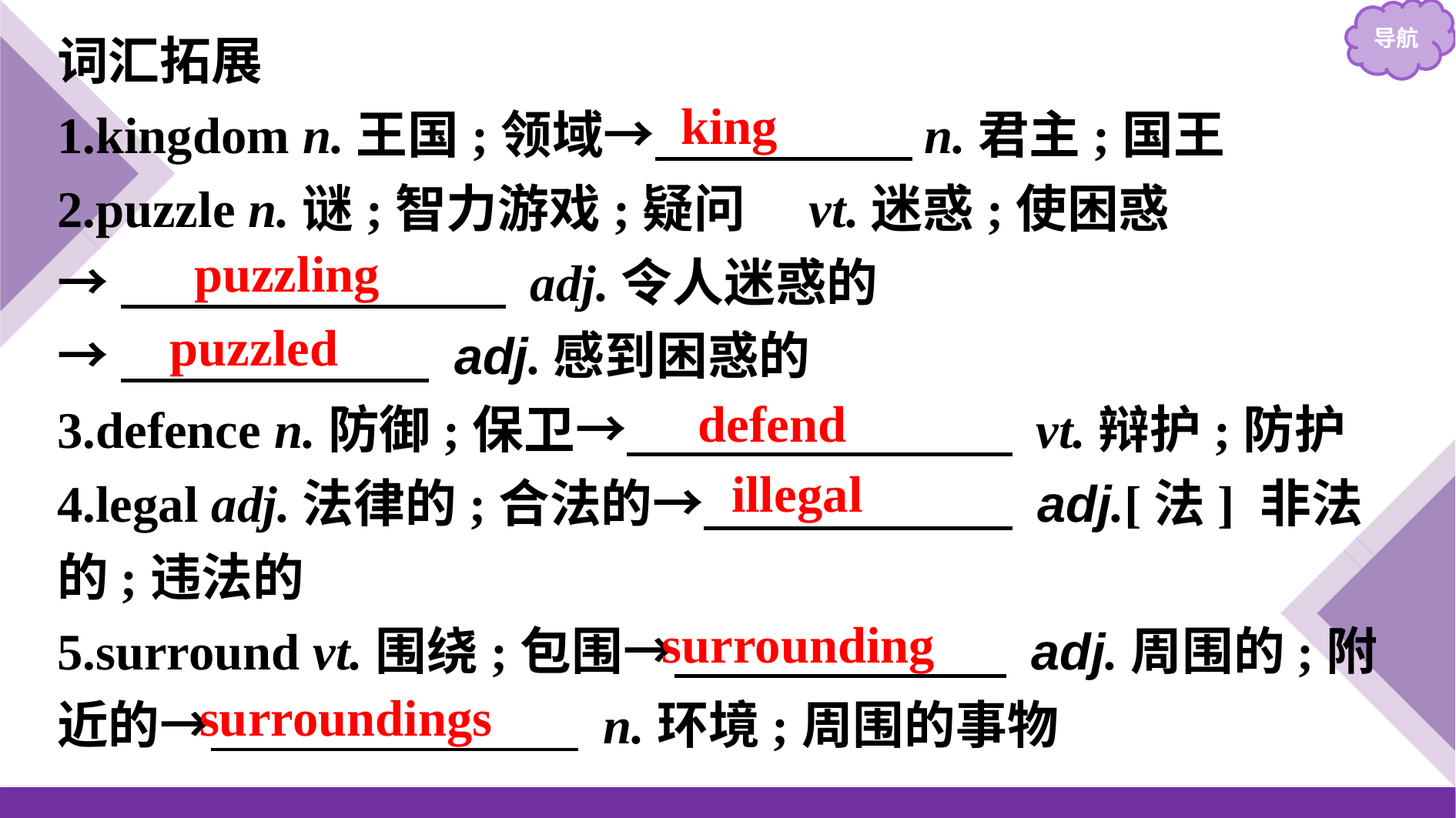

词汇拓展
1.kingdom n.王国;领域→　　　　　n.君主;国王
2.puzzle n.谜;智力游戏;疑问　vt.迷惑;使困惑
→　　　　　　　  adj.令人迷惑的
→　　　　　　 adj.感到困惑的
3.defence n.防御;保卫→　　　　　　　  vt.辩护;防护
4.legal adj.法律的;合法的→　　　　　　 adj.[法] 非法的;违法的
5.surround vt.围绕;包围→　　　  　　　 adj.周围的;附近的→　　　　     　　 n.环境;周围的事物
king
puzzling
puzzled
defend
illegal
surrounding
surroundings